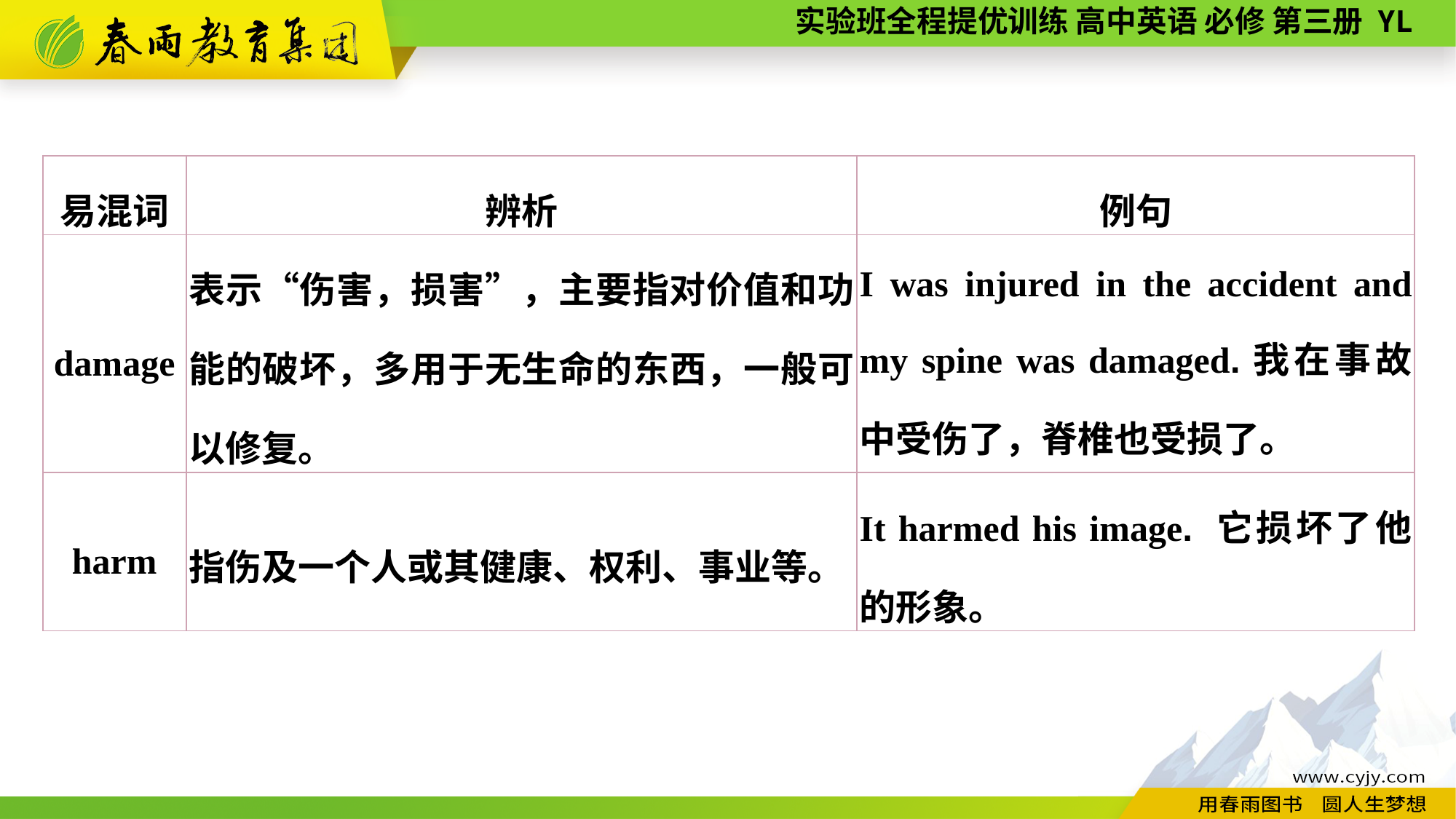

| 易混词 | 辨析 | 例句 |
| --- | --- | --- |
| damage | 表示“伤害，损害”，主要指对价值和功能的破坏，多用于无生命的东西，一般可以修复。 | I was injured in the accident and my spine was damaged.我在事故中受伤了，脊椎也受损了。 |
| harm | 指伤及一个人或其健康、权利、事业等。 | It harmed his image. 它损坏了他的形象。 |